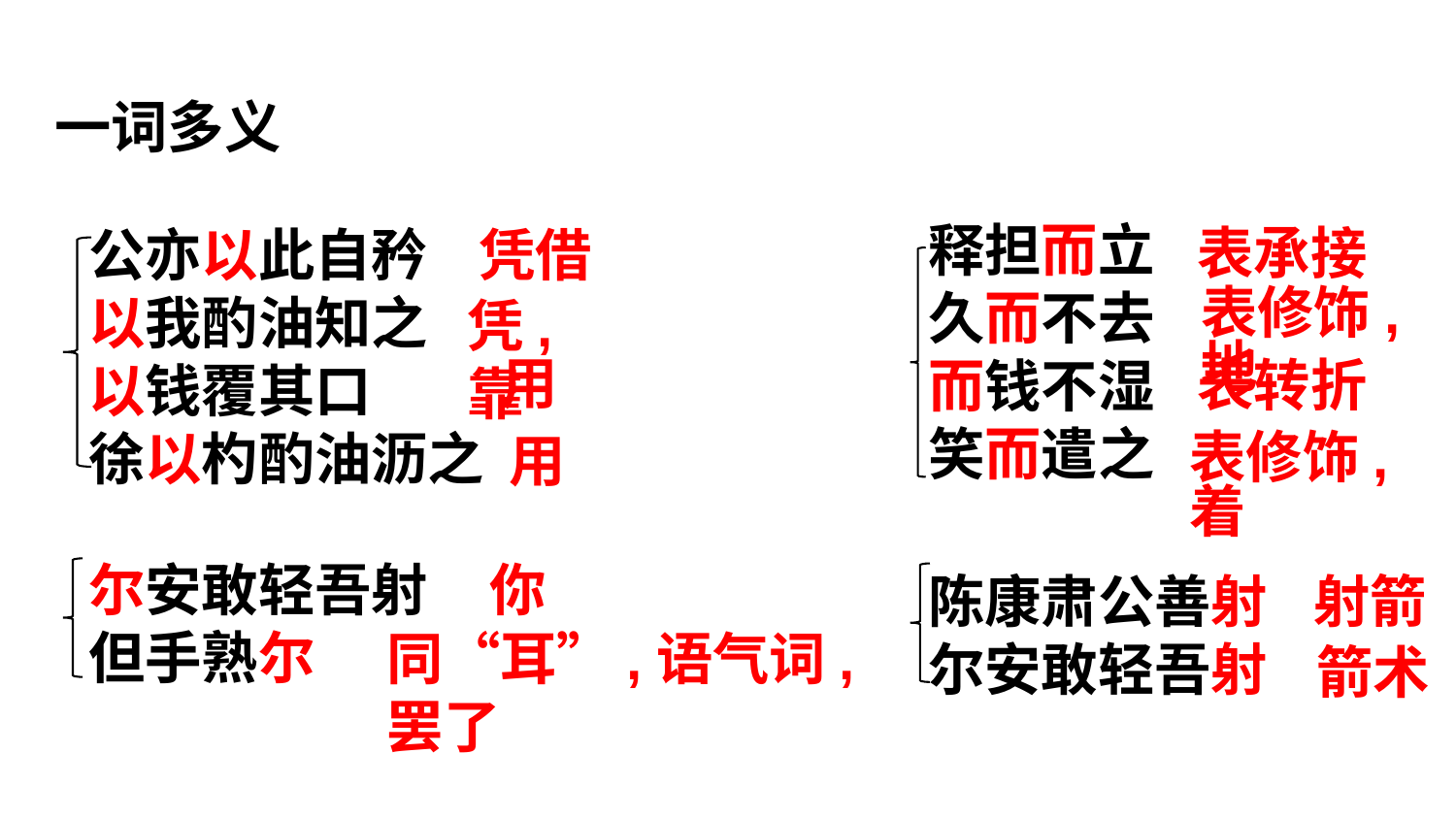

一词多义
释担而立
久而不去而钱不湿
笑而遣之
公亦以此自矜
以我酌油知之
以钱覆其口
徐以杓酌油沥之
凭借
表承接

凭,靠
表修饰,地
用
表转折
用
表修饰,着
尔安敢轻吾射
但手熟尔
你

陈康肃公善射
尔安敢轻吾射
射箭

同“耳”,语气词,罢了
箭术